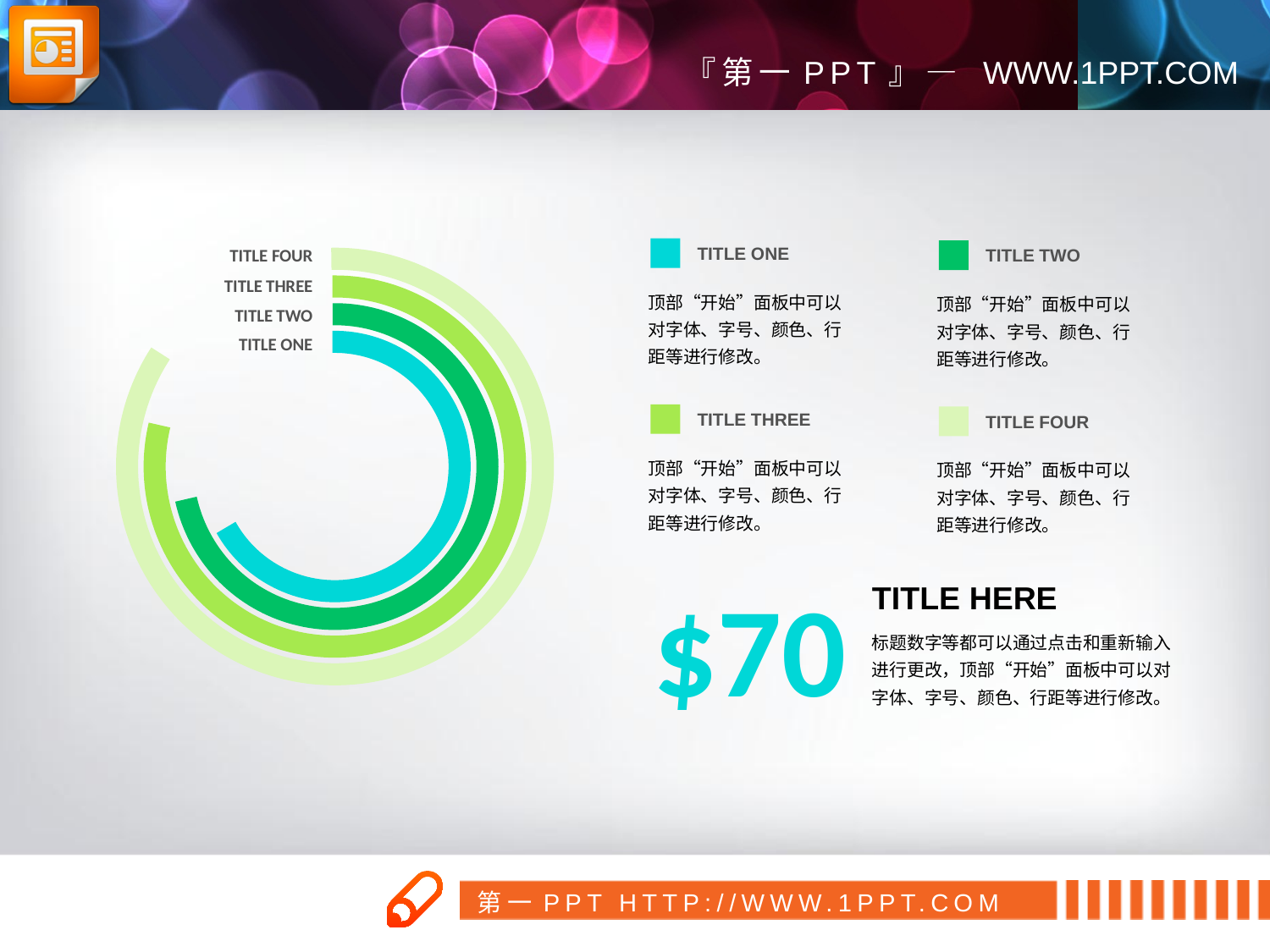

TITLE ONE

顶部“开始”面板中可以对字体、字号、颜色、行距等进行修改。
TITLE TWO

顶部“开始”面板中可以对字体、字号、颜色、行距等进行修改。
TITLE FOUR

TITLE THREE
TITLE TWO
TITLE ONE
TITLE THREE

顶部“开始”面板中可以对字体、字号、颜色、行距等进行修改。
TITLE FOUR

顶部“开始”面板中可以对字体、字号、颜色、行距等进行修改。
$70
TITLE HERE
标题数字等都可以通过点击和重新输入进行更改，顶部“开始”面板中可以对字体、字号、颜色、行距等进行修改。